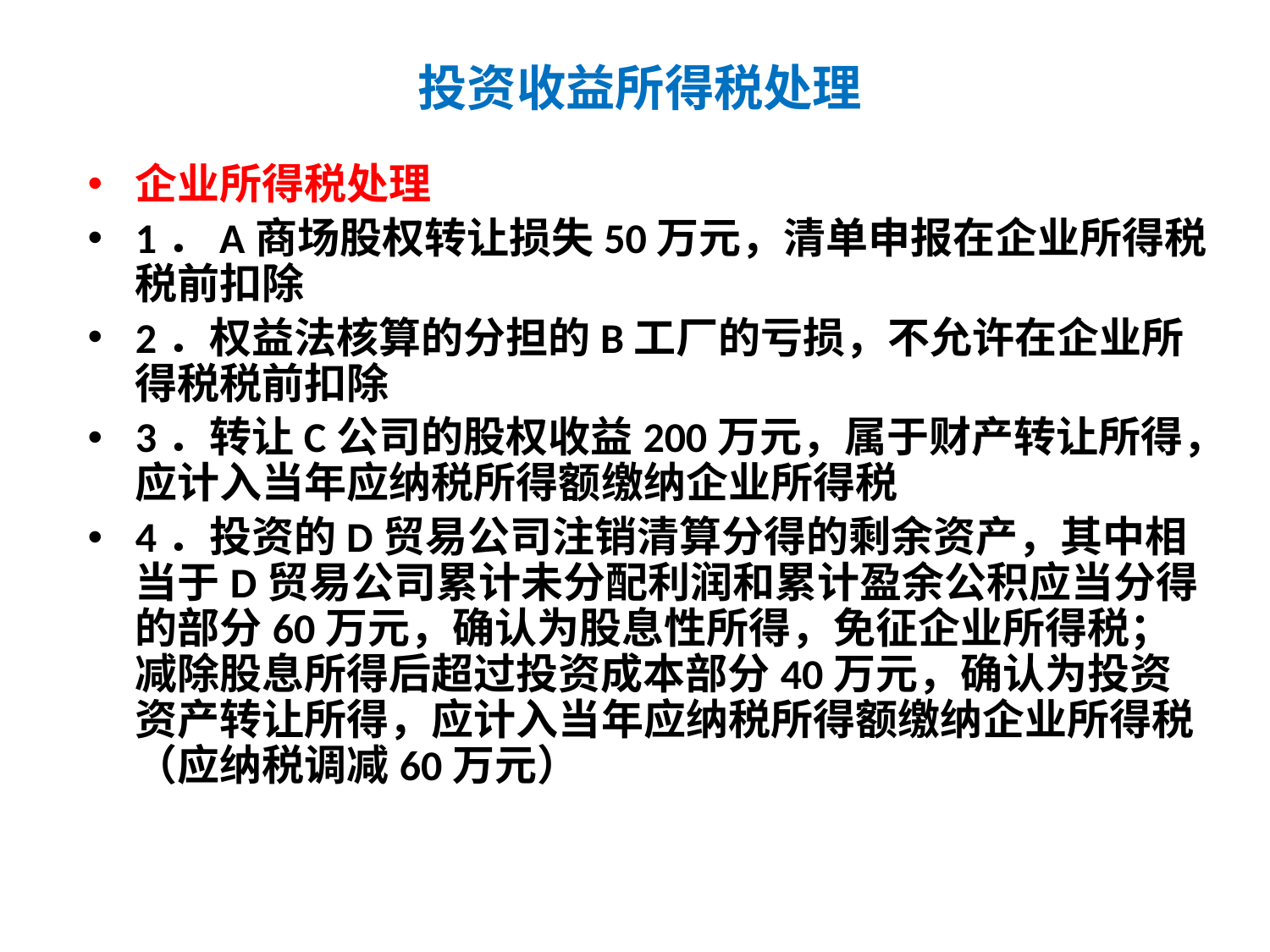

# 投资收益所得税处理
企业所得税处理
1．A商场股权转让损失50万元，清单申报在企业所得税税前扣除
2．权益法核算的分担的B工厂的亏损，不允许在企业所得税税前扣除
3．转让C公司的股权收益200万元，属于财产转让所得，应计入当年应纳税所得额缴纳企业所得税
4．投资的D贸易公司注销清算分得的剩余资产，其中相当于D贸易公司累计未分配利润和累计盈余公积应当分得的部分60万元，确认为股息性所得，免征企业所得税；减除股息所得后超过投资成本部分40万元，确认为投资资产转让所得，应计入当年应纳税所得额缴纳企业所得税（应纳税调减60万元）